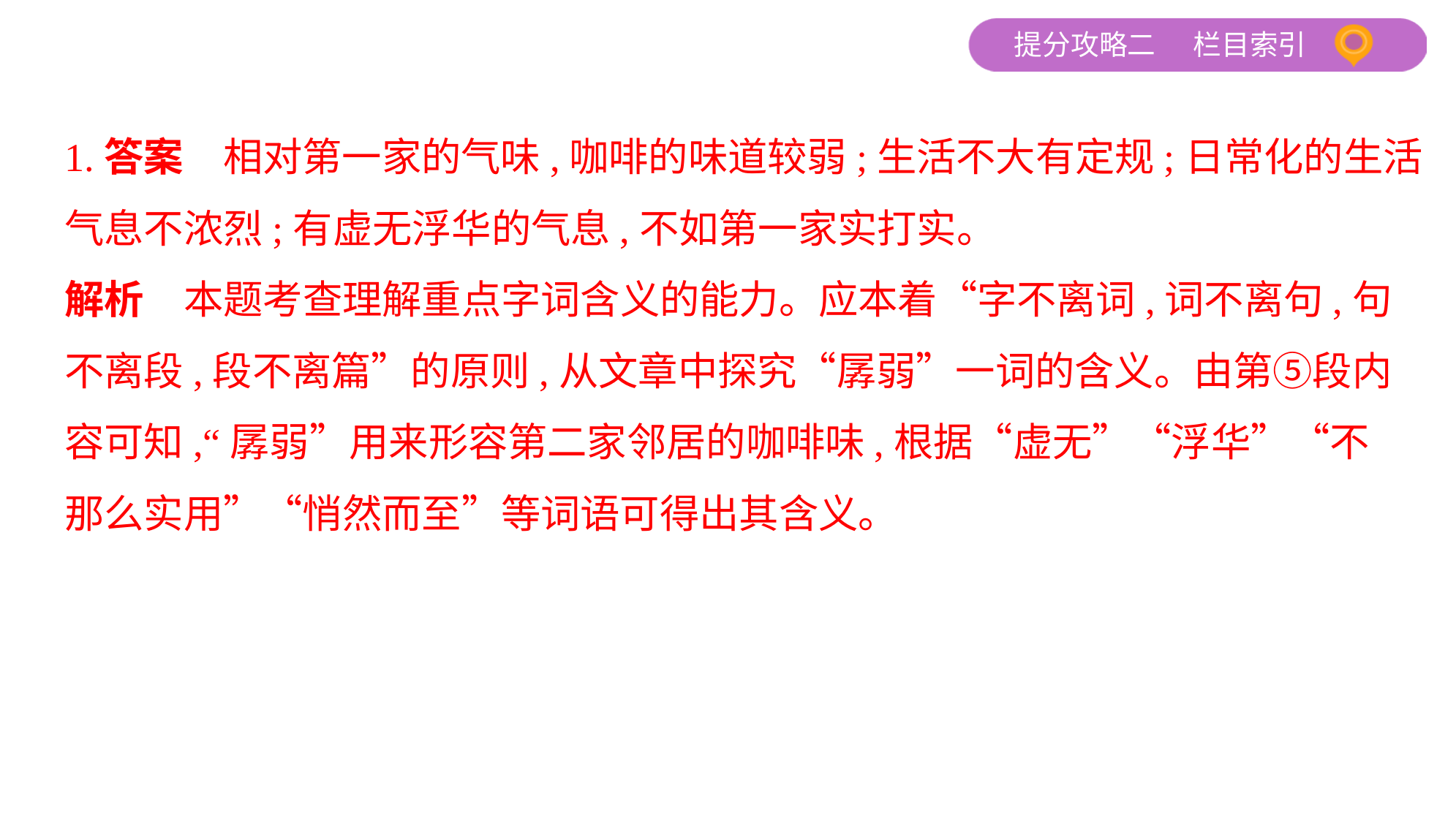

1.答案　相对第一家的气味,咖啡的味道较弱;生活不大有定规;日常化的生活
气息不浓烈;有虚无浮华的气息,不如第一家实打实。
解析　本题考查理解重点字词含义的能力。应本着“字不离词,词不离句,句
不离段,段不离篇”的原则,从文章中探究“孱弱”一词的含义。由第⑤段内
容可知,“孱弱”用来形容第二家邻居的咖啡味,根据“虚无”“浮华”“不
那么实用”“悄然而至”等词语可得出其含义。